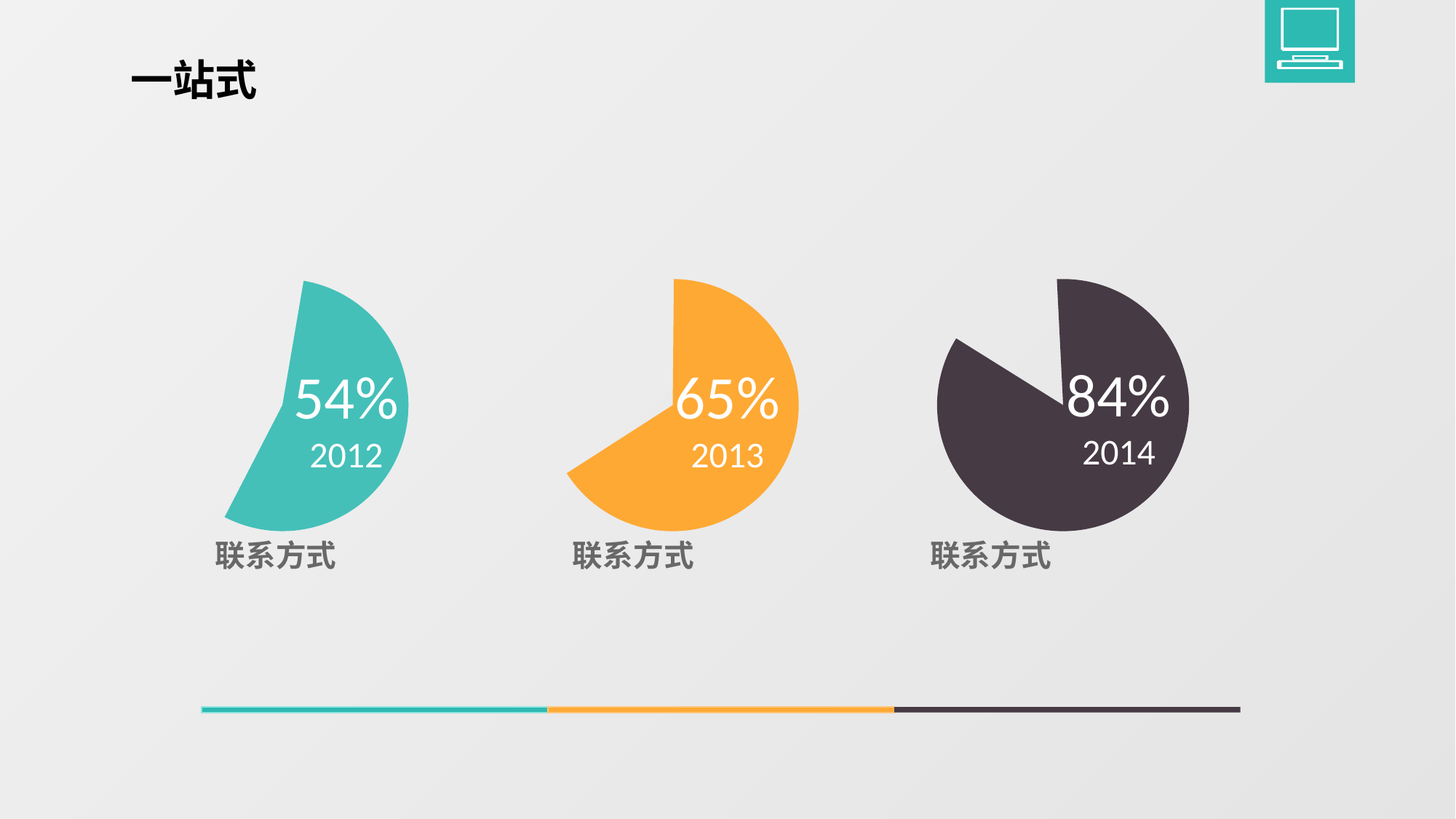

一站式

84%
2014
54%
2012
65%
2013
联系方式

联系方式

联系方式